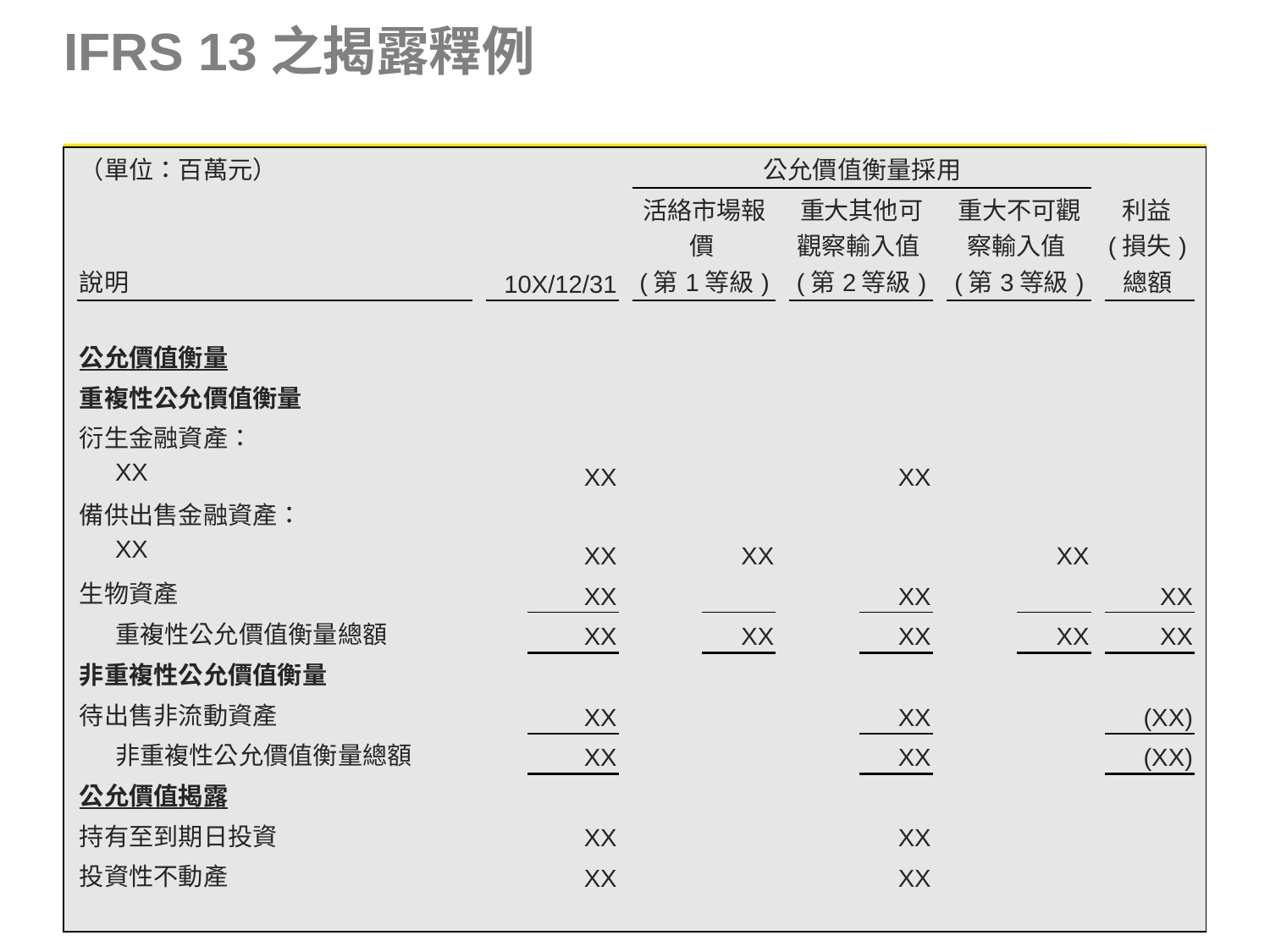

# IFRS 13之揭露釋例
|  | （單位：百萬元） |  |  |  |  |  |  |  | 公允價值衡量採用 |  |  |  |  |  |  |  |  |  |  |
| --- | --- | --- | --- | --- | --- | --- | --- | --- | --- | --- | --- | --- | --- | --- | --- | --- | --- | --- | --- |
|  | 說明 |  |  |  |  | 10X/12/31 |  |  | 活絡市場報價 (第1等級) |  |  | 重大其他可觀察輸入值 (第2等級) |  |  | 重大不可觀察輸入值 (第3等級) |  |  | 利益(損失)總額 |  |
|  |  |  |  |  |  |  |  |  |  |  |  |  |  |  |  |  |  |  |  |
|  | 公允價值衡量 |  |  |  |  |  |  |  |  |  |  |  |  |  |  |  |  |  |  |
|  | 重複性公允價值衡量 |  |  |  |  |  |  |  |  |  |  |  |  |  |  |  |  |  |  |
|  | 衍生金融資產： |  |  |  |  |  |  |  |  |  |  |  |  |  |  |  |  |  |  |
|  |  | XX |  |  |  |  | XX |  |  |  |  |  | XX |  |  |  |  |  |  |
|  | 備供出售金融資產： |  |  |  |  |  |  |  |  |  |  |  |  |  |  |  |  |  |  |
|  |  | XX |  |  |  |  | XX |  |  | XX |  |  |  |  |  | XX |  |  |  |
|  | 生物資產 |  |  |  |  |  | XX |  |  |  |  |  | XX |  |  |  |  | XX |  |
|  |  | 重複性公允價值衡量總額 |  |  |  |  | XX |  |  | XX |  |  | XX |  |  | XX |  | XX |  |
|  | 非重複性公允價值衡量 |  |  |  |  |  |  |  |  |  |  |  |  |  |  |  |  |  |  |
|  | 待出售非流動資產 |  |  |  |  |  | XX |  |  |  |  |  | XX |  |  |  |  | (XX) |  |
|  |  | 非重複性公允價值衡量總額 |  |  |  |  | XX |  |  |  |  |  | XX |  |  |  |  | (XX) |  |
|  | 公允價值揭露 |  |  |  |  |  |  |  |  |  |  |  |  |  |  |  |  |  |  |
|  | 持有至到期日投資 |  |  |  |  |  | XX |  |  |  |  |  | XX |  |  |  |  |  |  |
|  | 投資性不動產 |  |  |  |  |  | XX |  |  |  |  |  | XX |  |  |  |  |  |  |
|  |  |  |  |  |  |  |  |  |  |  |  |  |  |  |  |  |  |  |  |